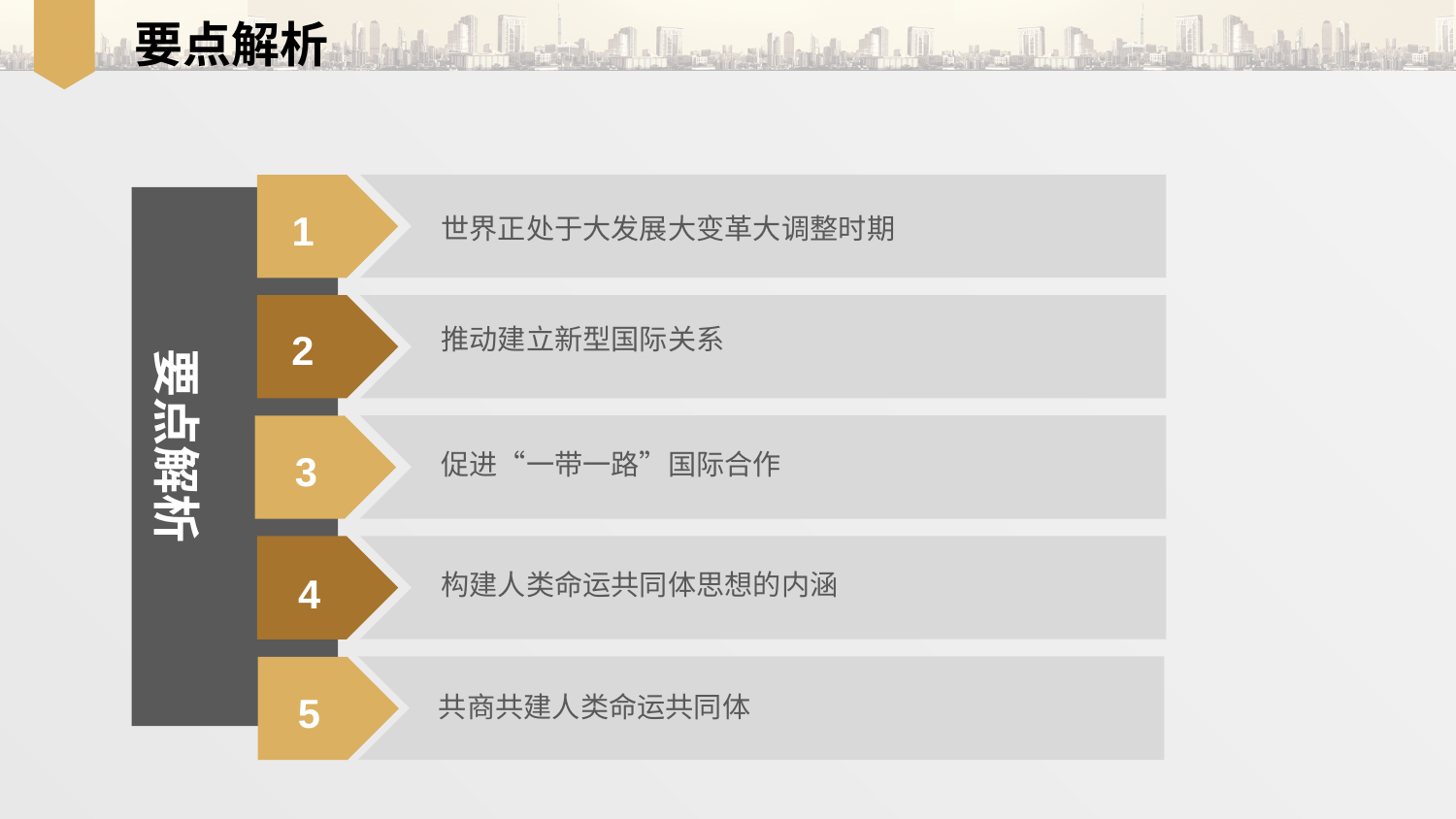

要点解析

世界正处于大发展大变革大调整时期

1

推动建立新型国际关系

2
要点解析

促进“一带一路”国际合作

3

构建人类命运共同体思想的内涵

4

共商共建人类命运共同体

5